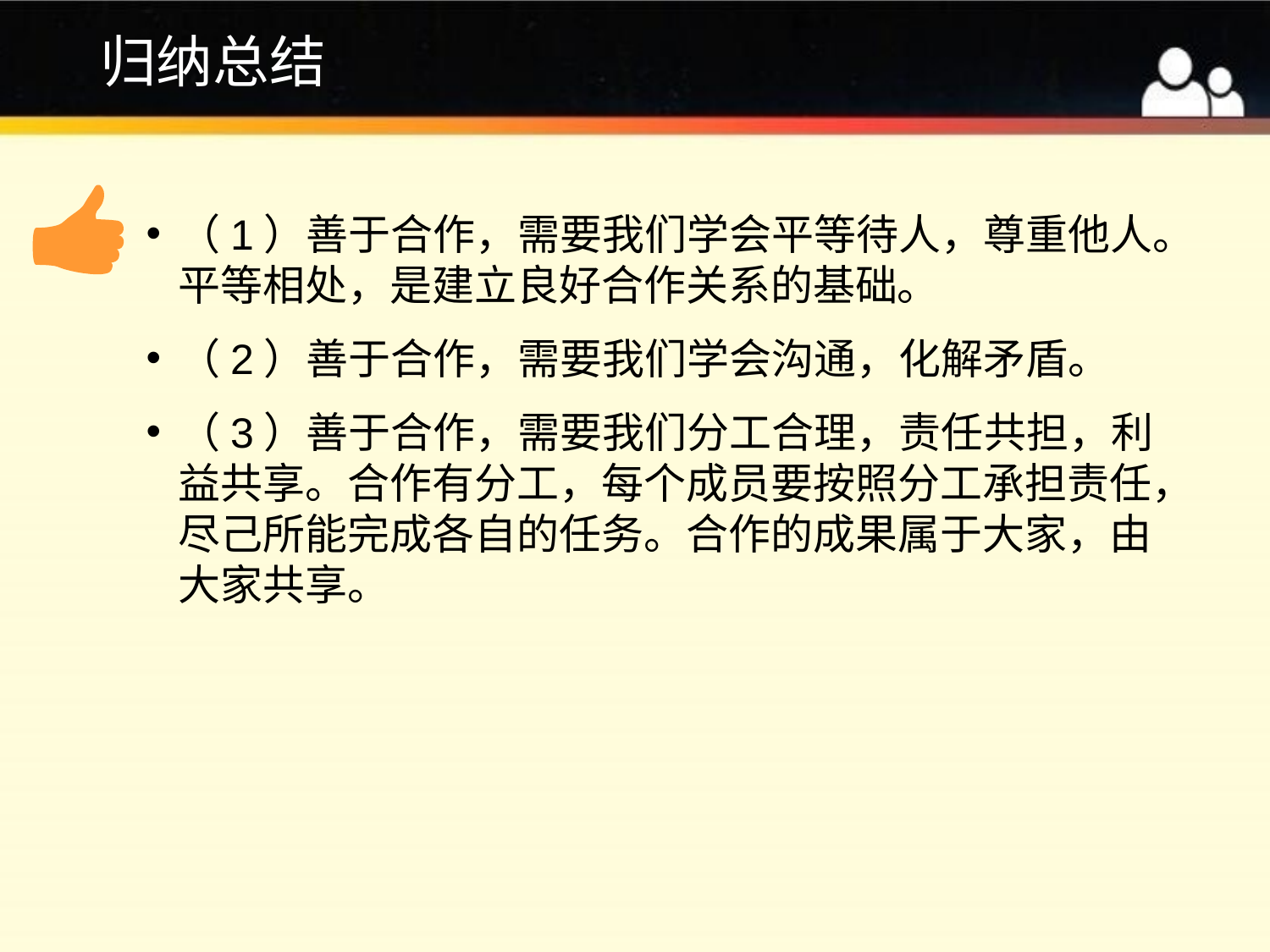

# 归纳总结

（1）善于合作，需要我们学会平等待人，尊重他人。平等相处，是建立良好合作关系的基础。
（2）善于合作，需要我们学会沟通，化解矛盾。
（3）善于合作，需要我们分工合理，责任共担，利益共享。合作有分工，每个成员要按照分工承担责任，尽己所能完成各自的任务。合作的成果属于大家，由大家共享。